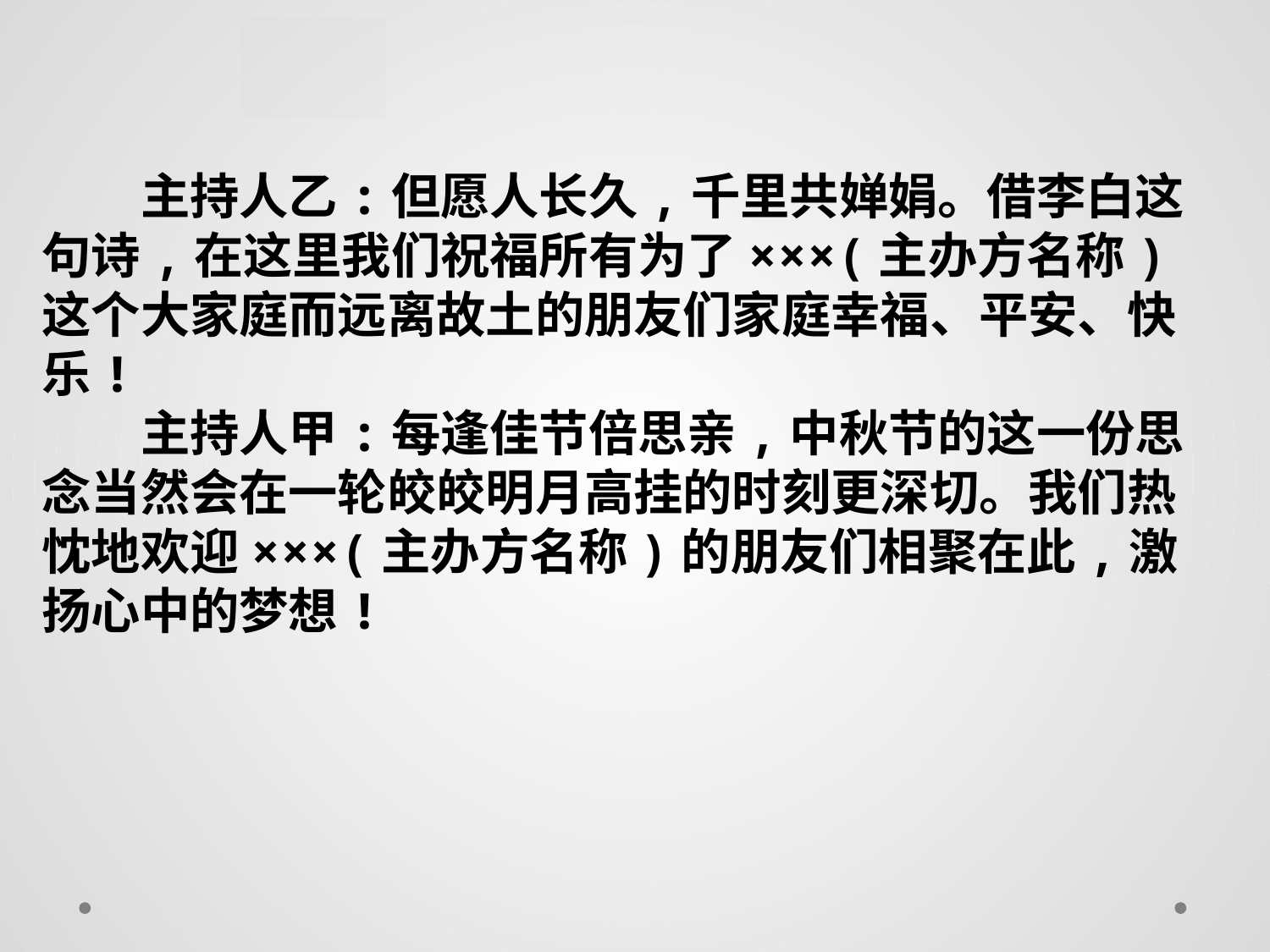

主持人乙:但愿人长久,千里共婵娟。借李白这句诗,在这里我们祝福所有为了×××(主办方名称)这个大家庭而远离故土的朋友们家庭幸福、平安、快乐!
　　主持人甲:每逢佳节倍思亲,中秋节的这一份思念当然会在一轮皎皎明月高挂的时刻更深切。我们热忱地欢迎×××(主办方名称)的朋友们相聚在此,激扬心中的梦想!